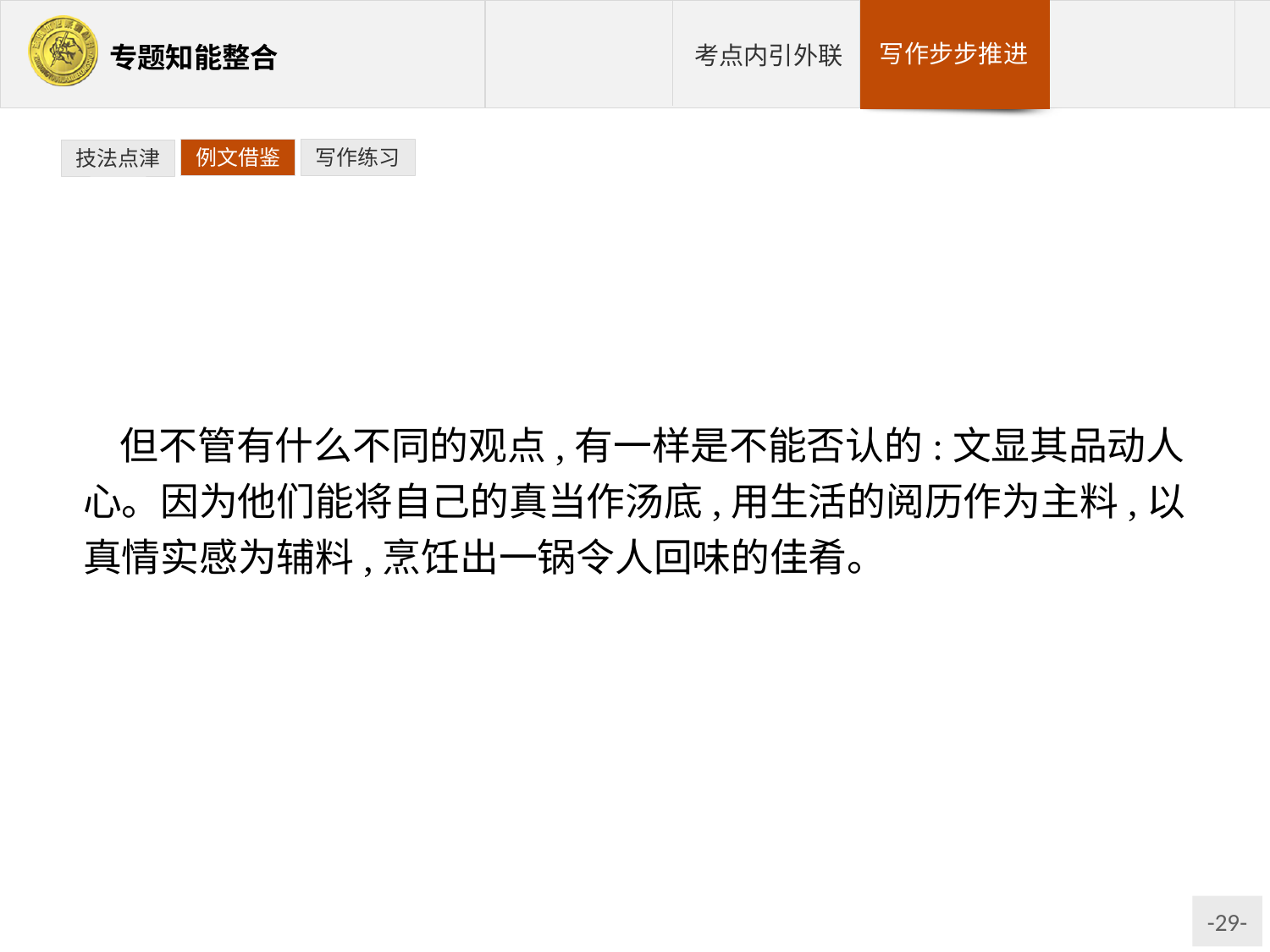

例文借鉴
写作练习
技法点津
但不管有什么不同的观点,有一样是不能否认的:文显其品动人心。因为他们能将自己的真当作汤底,用生活的阅历作为主料,以真情实感为辅料,烹饪出一锅令人回味的佳肴。